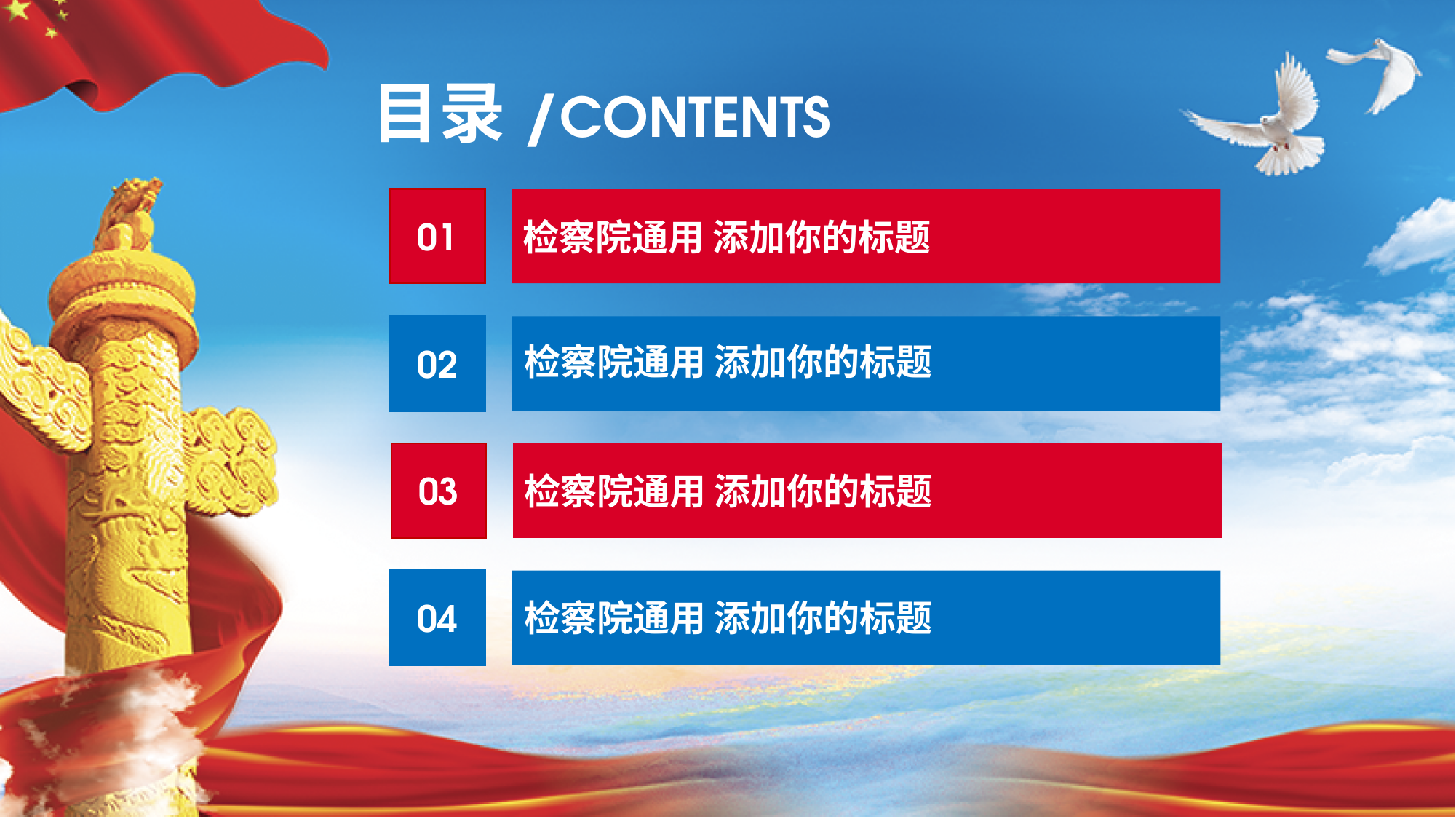

目录/CONTENTS
01
检察院通用 添加你的标题
奉献责任担当是共产党员的基本素质
02

检察院通用 添加你的标题
03

检察院通用 添加你的标题
04

检察院通用 添加你的标题